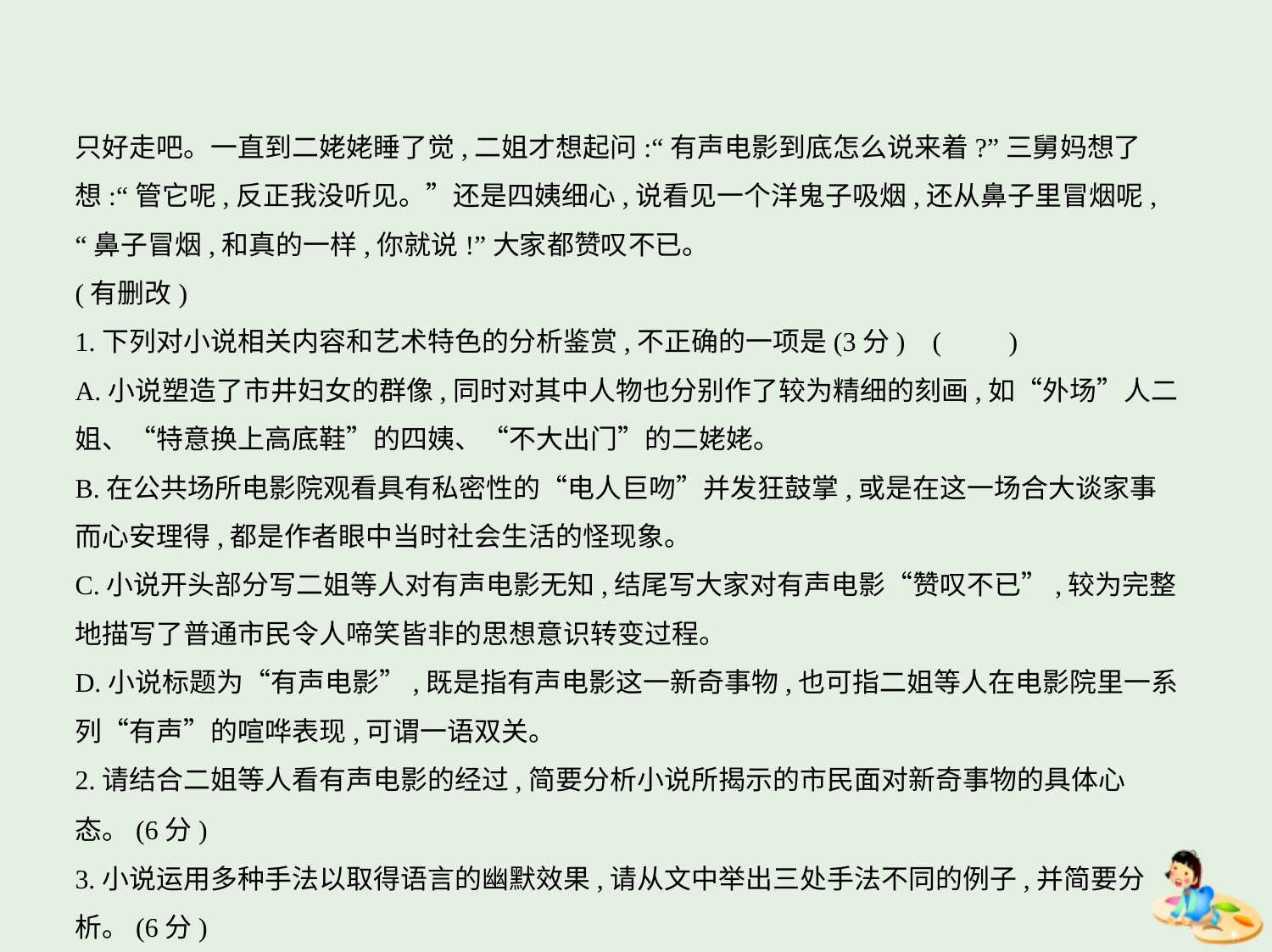

只好走吧。一直到二姥姥睡了觉,二姐才想起问:“有声电影到底怎么说来着?”三舅妈想了
想:“管它呢,反正我没听见。”还是四姨细心,说看见一个洋鬼子吸烟,还从鼻子里冒烟呢,
“鼻子冒烟,和真的一样,你就说!”大家都赞叹不已。
(有删改)
1.下列对小说相关内容和艺术特色的分析鉴赏,不正确的一项是(3分) (　　)
A.小说塑造了市井妇女的群像,同时对其中人物也分别作了较为精细的刻画,如“外场”人二
姐、“特意换上高底鞋”的四姨、“不大出门”的二姥姥。
B.在公共场所电影院观看具有私密性的“电人巨吻”并发狂鼓掌,或是在这一场合大谈家事
而心安理得,都是作者眼中当时社会生活的怪现象。
C.小说开头部分写二姐等人对有声电影无知,结尾写大家对有声电影“赞叹不已”,较为完整
地描写了普通市民令人啼笑皆非的思想意识转变过程。
D.小说标题为“有声电影”,既是指有声电影这一新奇事物,也可指二姐等人在电影院里一系
列“有声”的喧哗表现,可谓一语双关。
2.请结合二姐等人看有声电影的经过,简要分析小说所揭示的市民面对新奇事物的具体心
态。(6分)
3.小说运用多种手法以取得语言的幽默效果,请从文中举出三处手法不同的例子,并简要分
析。(6分)